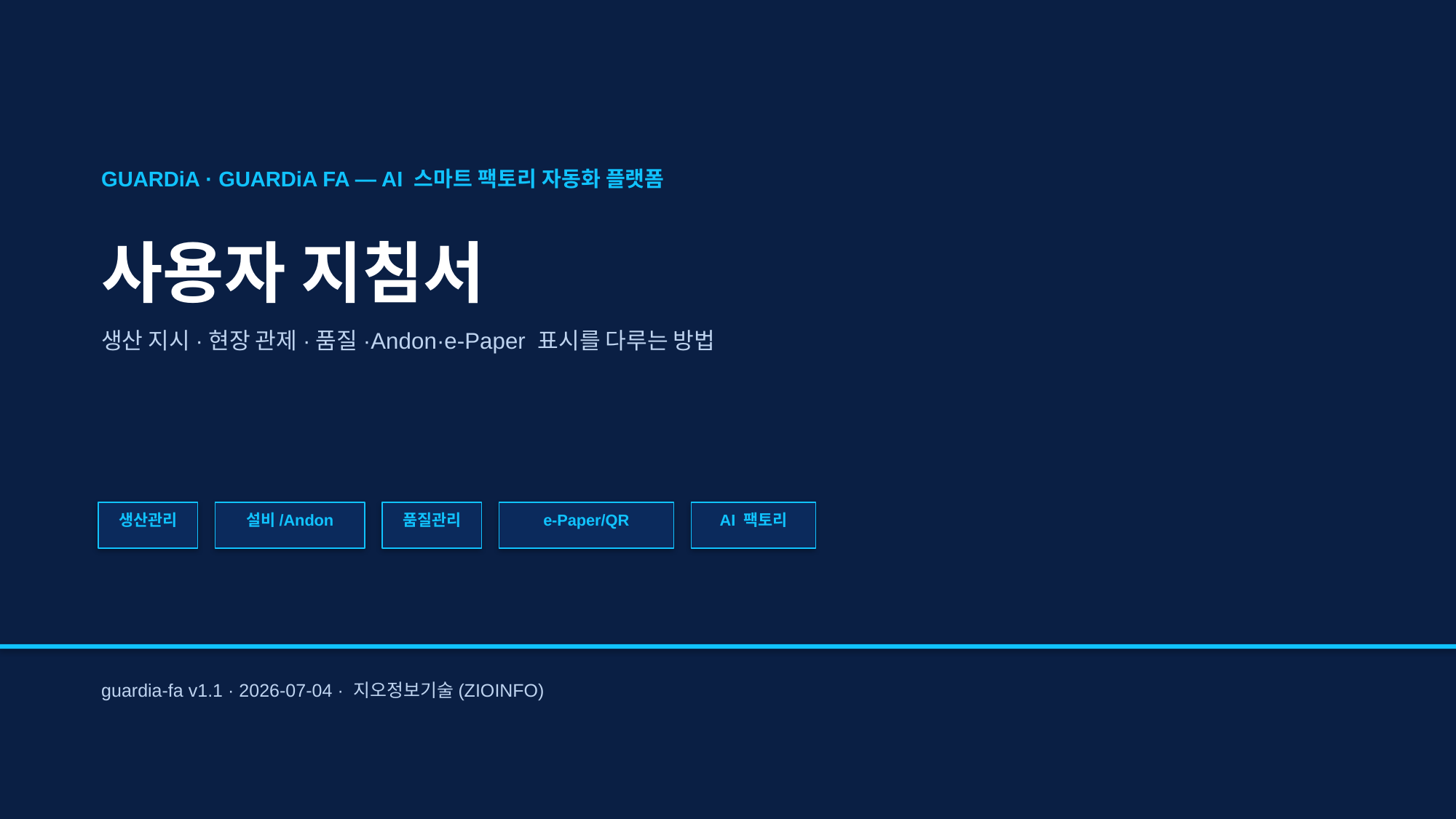

GUARDiA · GUARDiA FA — AI 스마트 팩토리 자동화 플랫폼
사용자 지침서
생산 지시·현장 관제·품질·Andon·e-Paper 표시를 다루는 방법

생산관리
설비/Andon
품질관리
e-Paper/QR
AI 팩토리

guardia-fa v1.1 · 2026-07-04 · 지오정보기술(ZIOINFO)